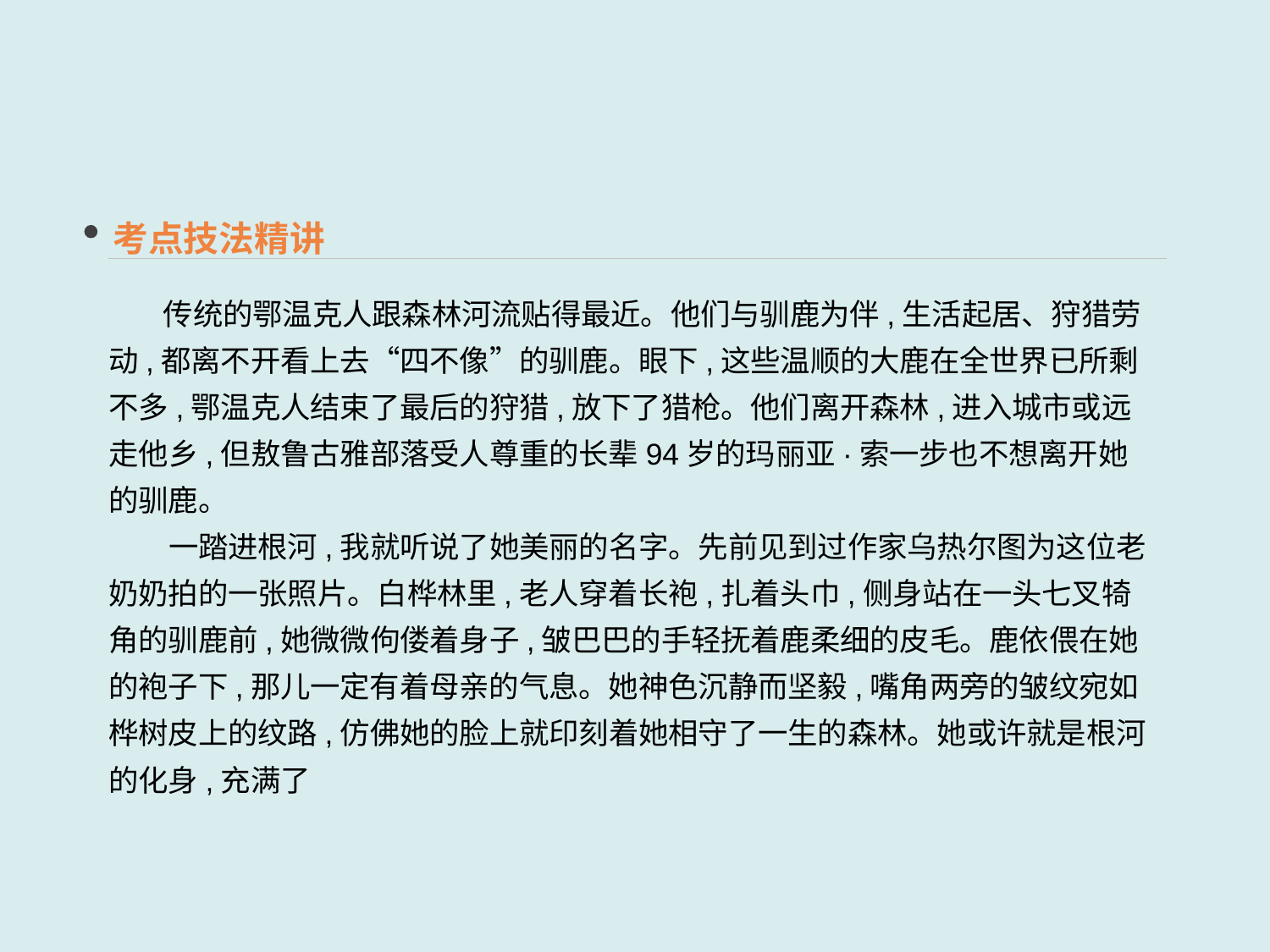

考点技法精讲

       传统的鄂温克人跟森林河流贴得最近。他们与驯鹿为伴,生活起居、狩猎劳动,都离不开看上去“四不像”的驯鹿。眼下,这些温顺的大鹿在全世界已所剩不多,鄂温克人结束了最后的狩猎,放下了猎枪。他们离开森林,进入城市或远走他乡,但敖鲁古雅部落受人尊重的长辈94岁的玛丽亚·索一步也不想离开她的驯鹿。
　　一踏进根河,我就听说了她美丽的名字。先前见到过作家乌热尔图为这位老奶奶拍的一张照片。白桦林里,老人穿着长袍,扎着头巾,侧身站在一头七叉犄角的驯鹿前,她微微佝偻着身子,皱巴巴的手轻抚着鹿柔细的皮毛。鹿依偎在她的袍子下,那儿一定有着母亲的气息。她神色沉静而坚毅,嘴角两旁的皱纹宛如桦树皮上的纹路,仿佛她的脸上就印刻着她相守了一生的森林。她或许就是根河的化身,充满了